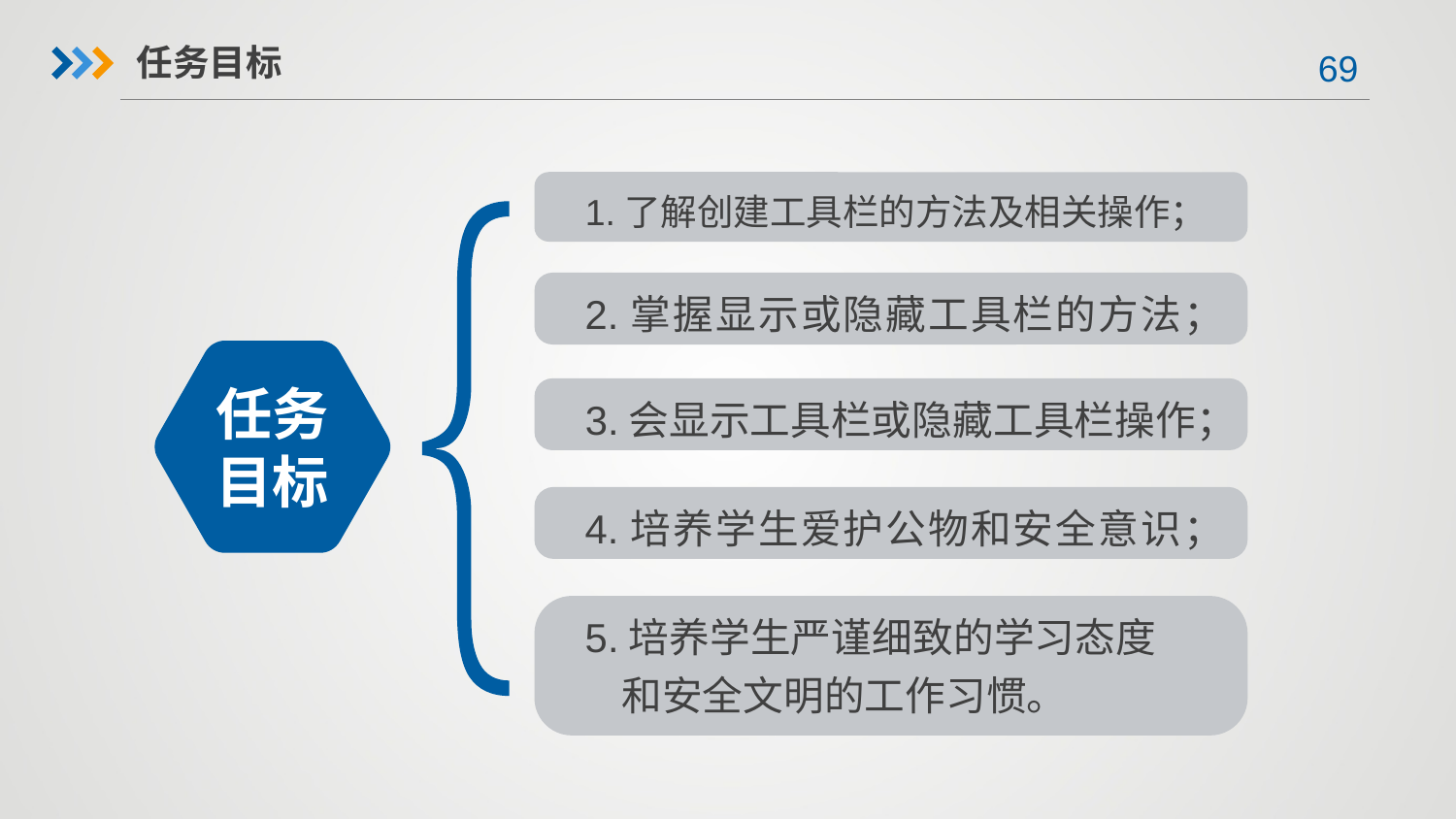

任务目标

1.了解创建工具栏的方法及相关操作；

2.掌握显示或隐藏工具栏的方法；

任务目标

3.会显示工具栏或隐藏工具栏操作；

4.培养学生爱护公物和安全意识；

5.培养学生严谨细致的学习态度
   和安全文明的工作习惯。